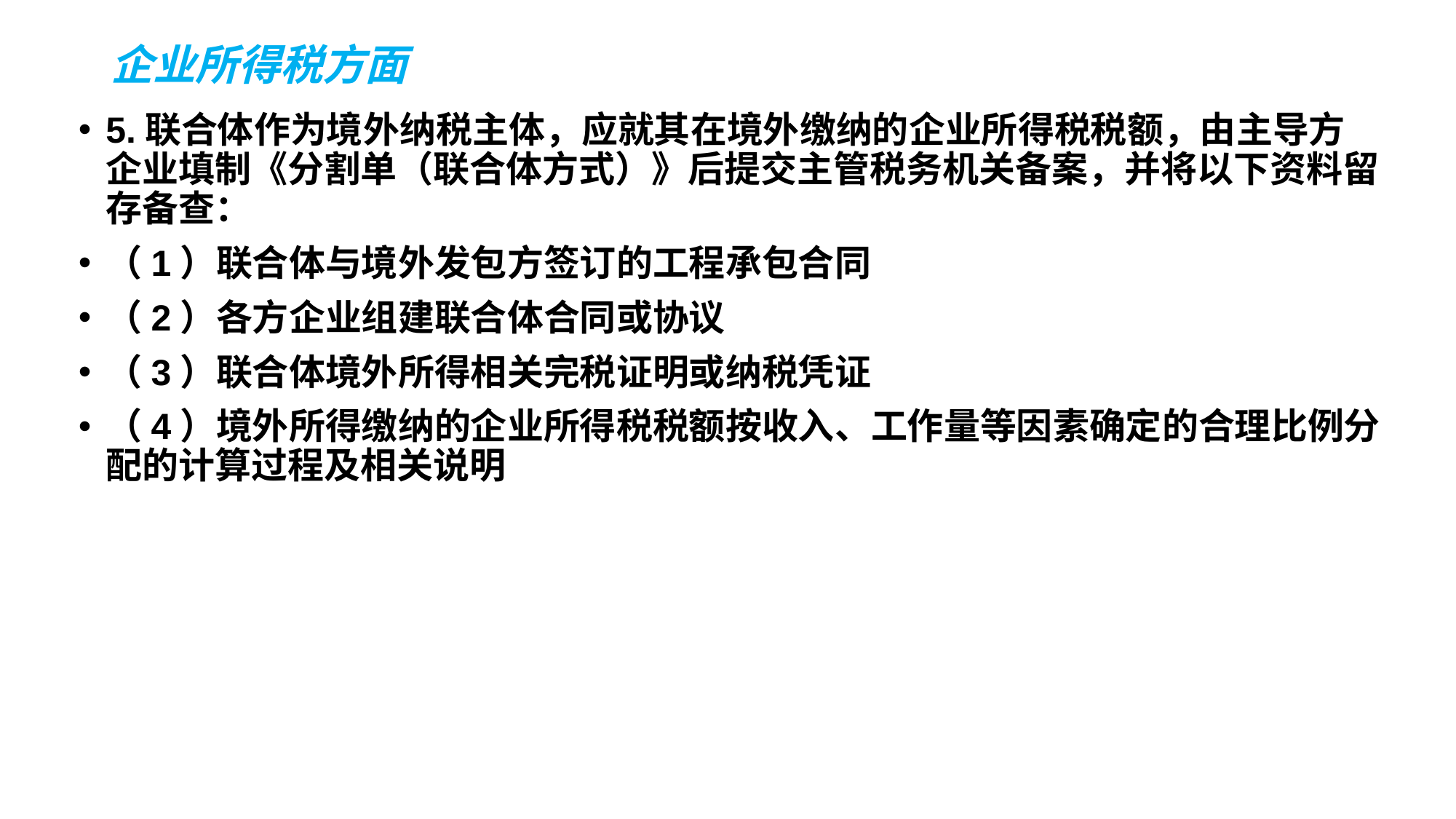

# 企业所得税方面
5.联合体作为境外纳税主体，应就其在境外缴纳的企业所得税税额，由主导方企业填制《分割单（联合体方式）》后提交主管税务机关备案，并将以下资料留存备查：
（1）联合体与境外发包方签订的工程承包合同
（2）各方企业组建联合体合同或协议
（3）联合体境外所得相关完税证明或纳税凭证
（4）境外所得缴纳的企业所得税税额按收入、工作量等因素确定的合理比例分配的计算过程及相关说明